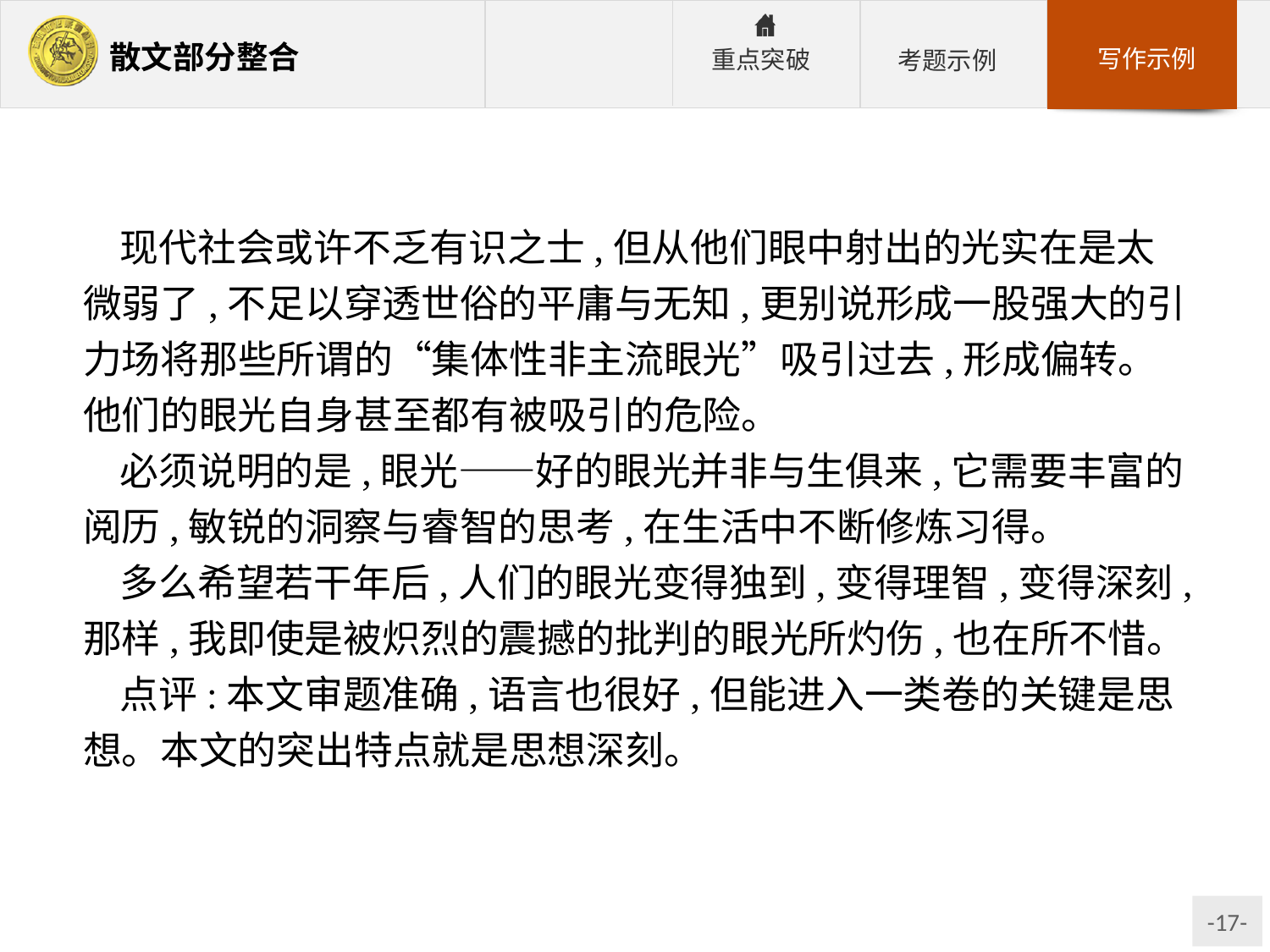

现代社会或许不乏有识之士,但从他们眼中射出的光实在是太微弱了,不足以穿透世俗的平庸与无知,更别说形成一股强大的引力场将那些所谓的“集体性非主流眼光”吸引过去,形成偏转。他们的眼光自身甚至都有被吸引的危险。
必须说明的是,眼光——好的眼光并非与生俱来,它需要丰富的阅历,敏锐的洞察与睿智的思考,在生活中不断修炼习得。
多么希望若干年后,人们的眼光变得独到,变得理智,变得深刻,那样,我即使是被炽烈的震撼的批判的眼光所灼伤,也在所不惜。
点评:本文审题准确,语言也很好,但能进入一类卷的关键是思想。本文的突出特点就是思想深刻。